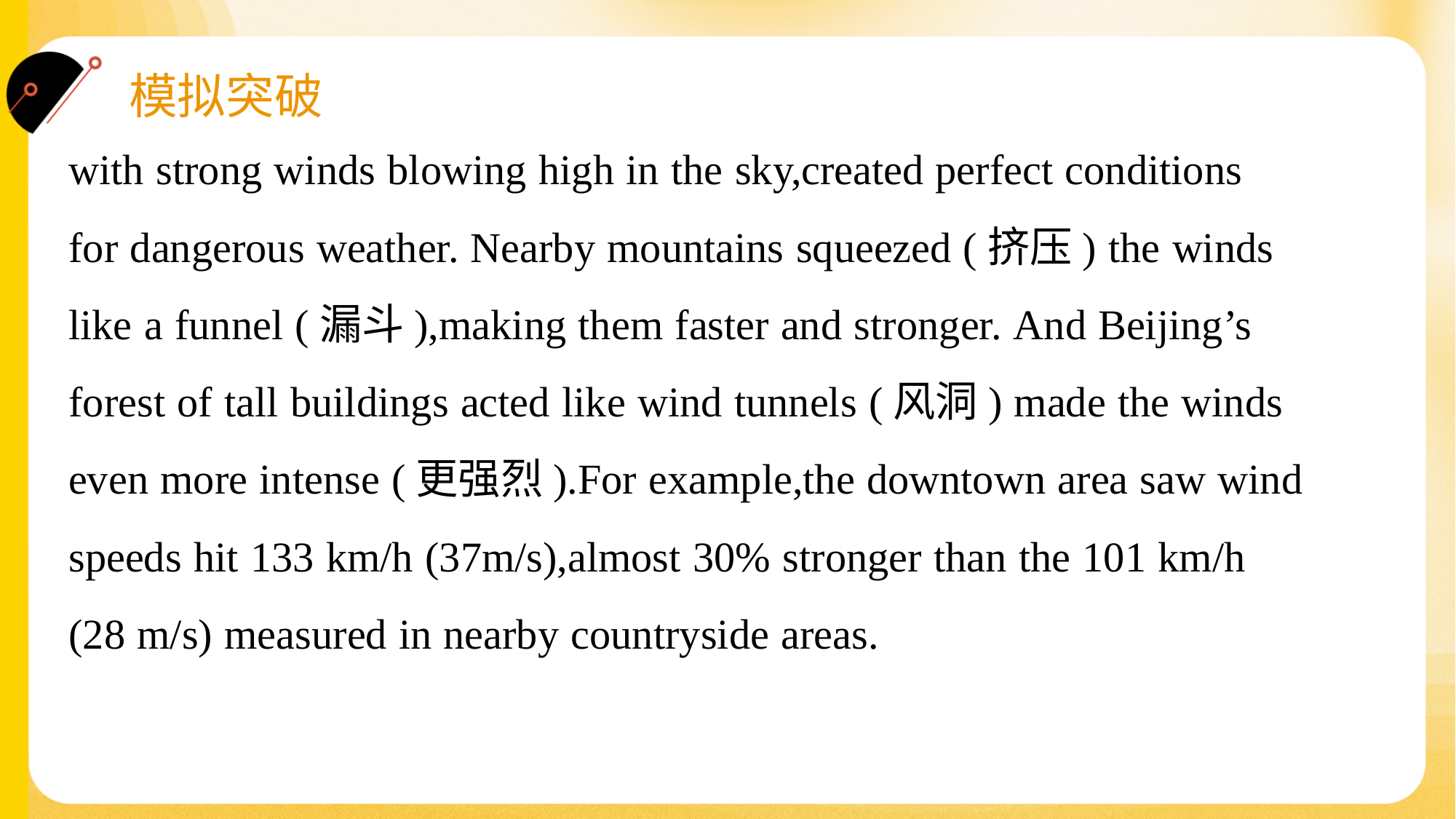

with strong winds blowing high in the sky,created perfect conditions
for dangerous weather. Nearby mountains squeezed (挤压) the winds
like a funnel (漏斗),making them faster and stronger. And Beijing’s
forest of tall buildings acted like wind tunnels (风洞) made the winds
even more intense (更强烈).For example,the downtown area saw wind
speeds hit 133 km/h (37m/s),almost 30% stronger than the 101 km/h
(28 m/s) measured in nearby countryside areas.